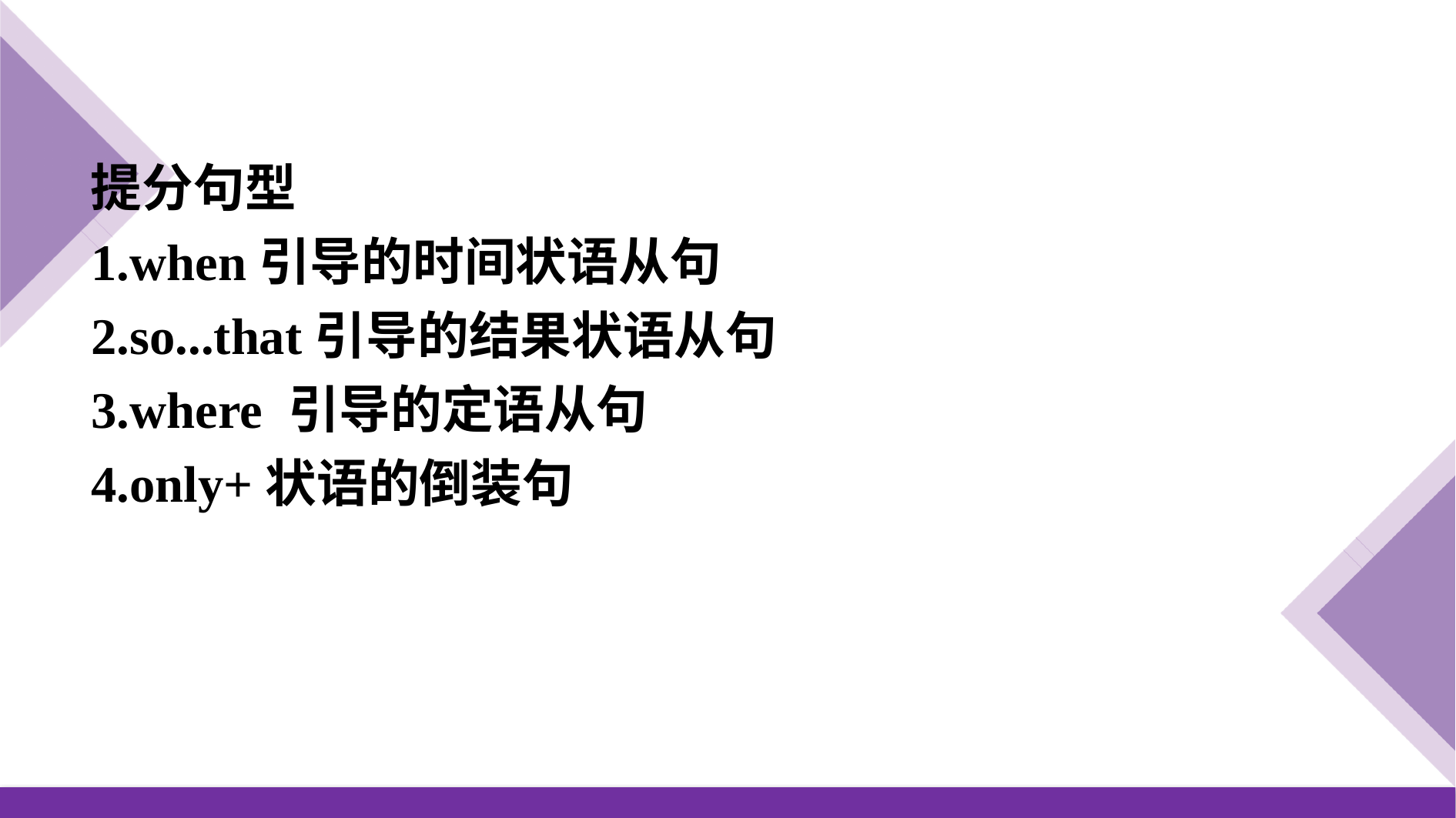

提分句型
1.when引导的时间状语从句
2.so...that引导的结果状语从句
3.where 引导的定语从句
4.only+状语的倒装句